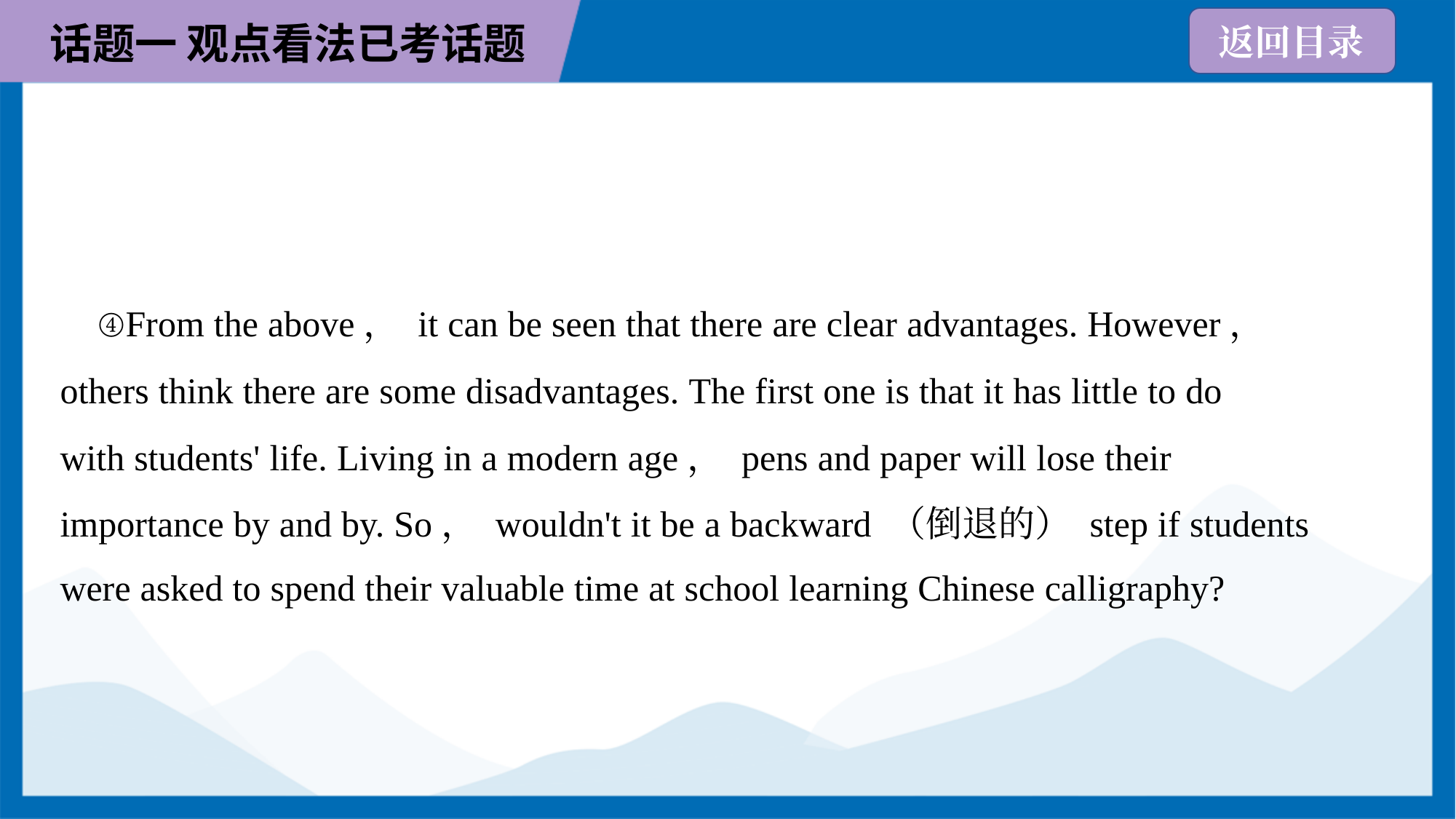

④From the above， it can be seen that there are clear advantages. However，
others think there are some disadvantages. The first one is that it has little to do
with students' life. Living in a modern age， pens and paper will lose their
importance by and by. So， wouldn't it be a backward （倒退的） step if students
were asked to spend their valuable time at school learning Chinese calligraphy?